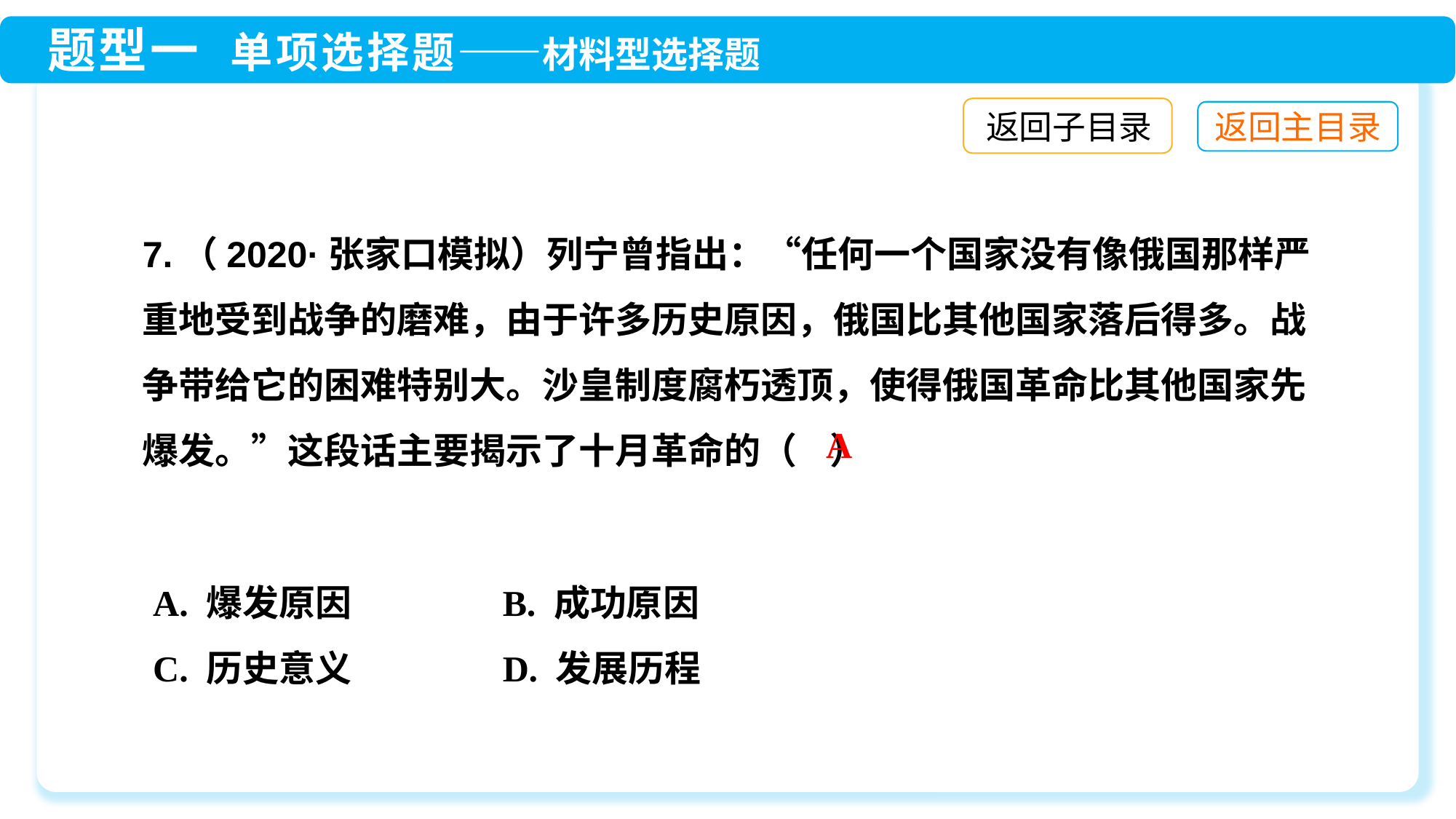

返回子目录
7.（2020·张家口模拟）列宁曾指出：“任何一个国家没有像俄国那样严重地受到战争的磨难，由于许多历史原因，俄国比其他国家落后得多。战争带给它的困难特别大。沙皇制度腐朽透顶，使得俄国革命比其他国家先爆发。”这段话主要揭示了十月革命的（    ）
A
A. 爆发原因	               B. 成功原因
C. 历史意义	               D. 发展历程